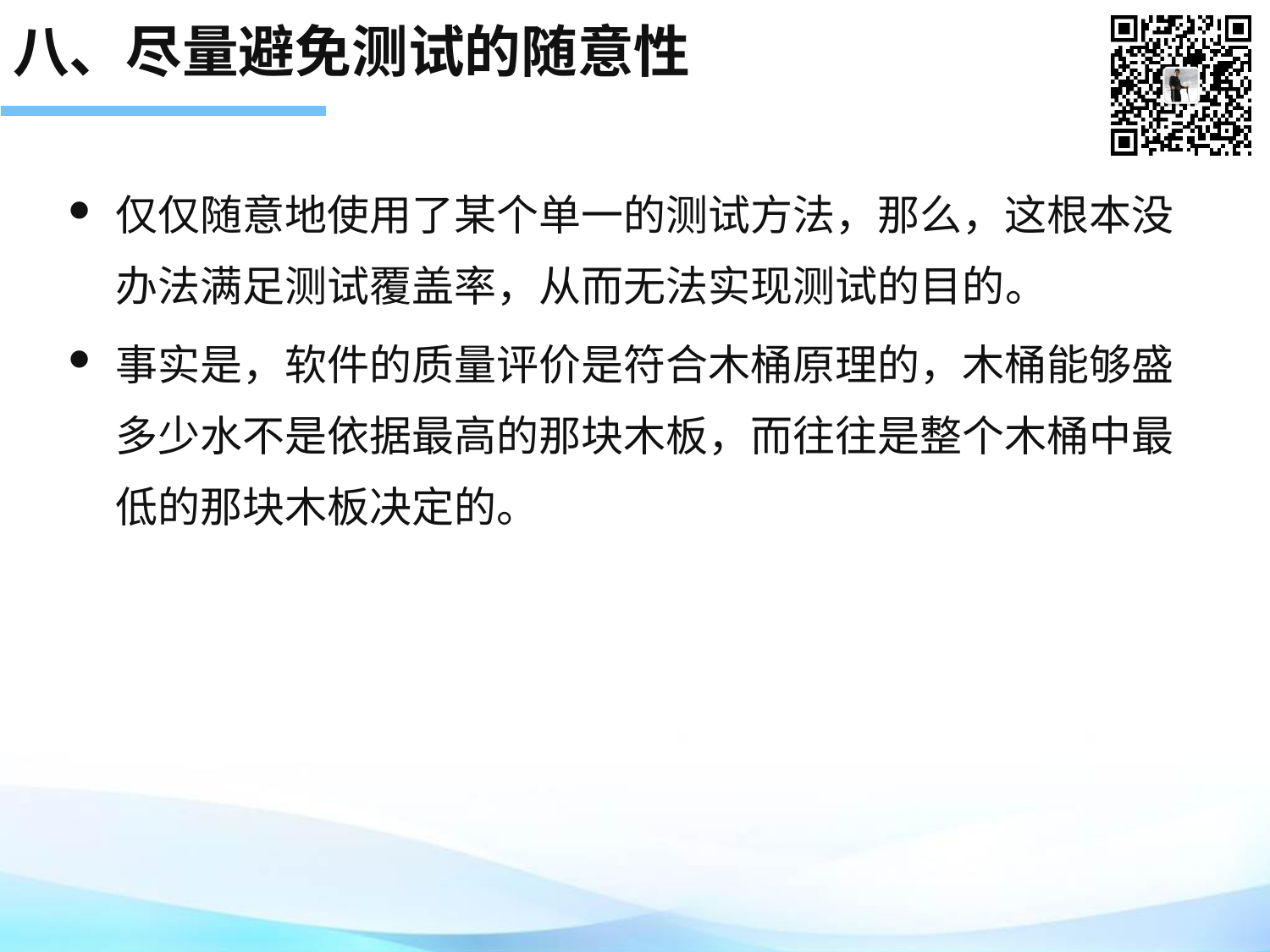

# 八、尽量避免测试的随意性
仅仅随意地使用了某个单一的测试方法，那么，这根本没办法满足测试覆盖率，从而无法实现测试的目的。
事实是，软件的质量评价是符合木桶原理的，木桶能够盛多少水不是依据最高的那块木板，而往往是整个木桶中最低的那块木板决定的。